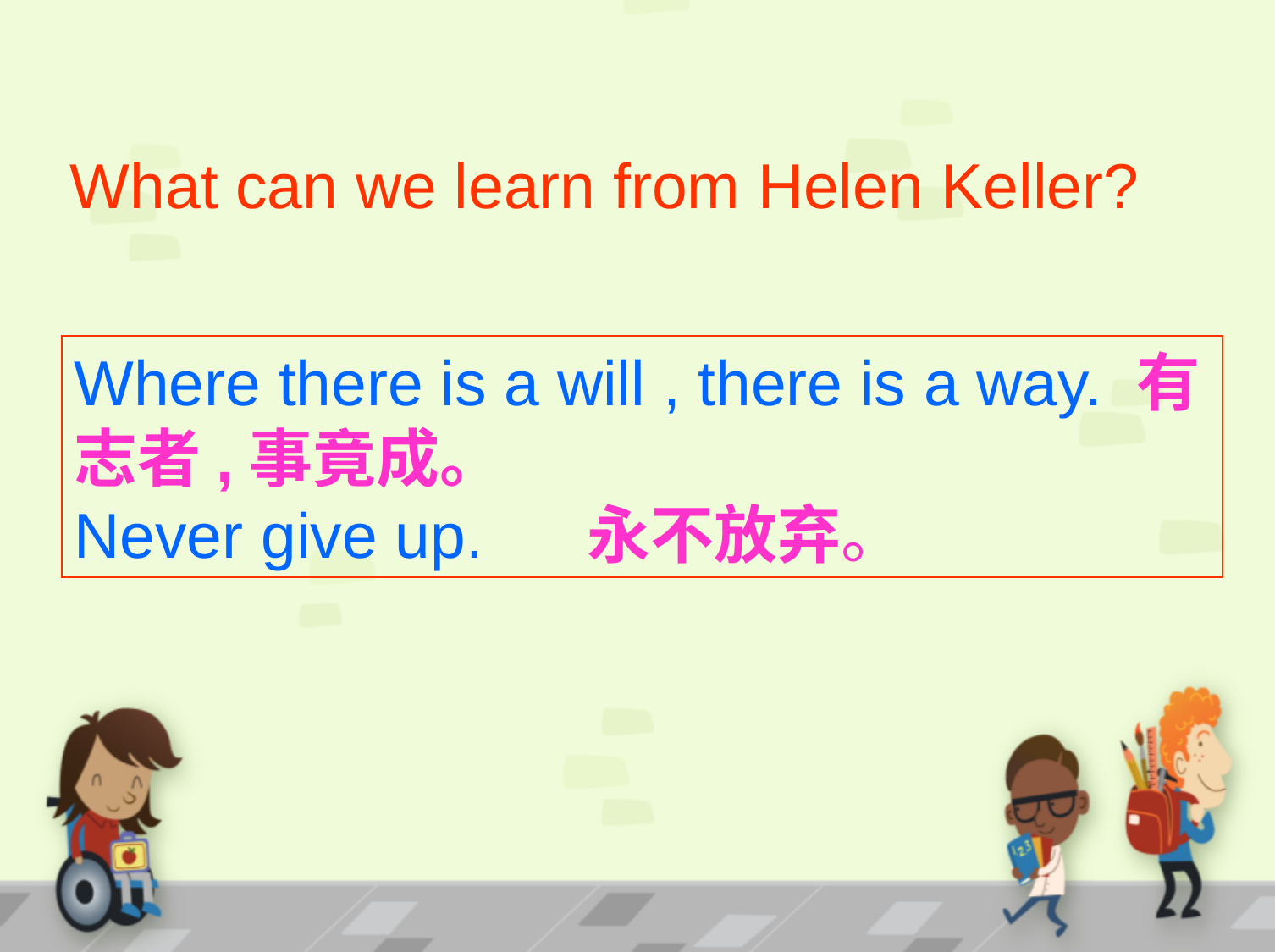

What can we learn from Helen Keller?
Where there is a will , there is a way. 有志者,事竟成。
Never give up.     永不放弃。